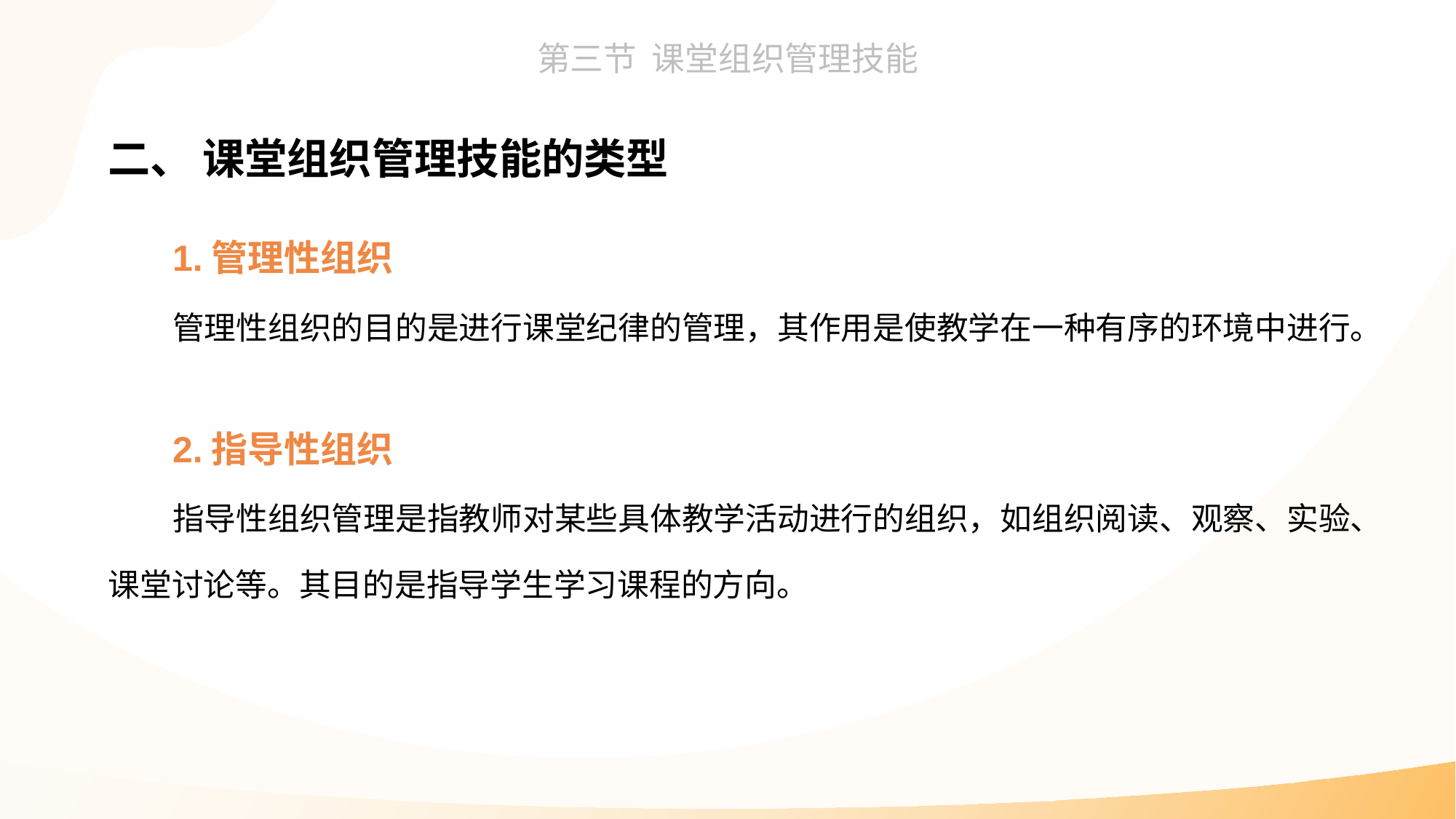

二、 课堂组织管理技能的类型
1.管理性组织
管理性组织的目的是进行课堂纪律的管理，其作用是使教学在一种有序的环境中进行。

2.指导性组织
指导性组织管理是指教师对某些具体教学活动进行的组织，如组织阅读、观察、实验、课堂讨论等。其目的是指导学生学习课程的方向。